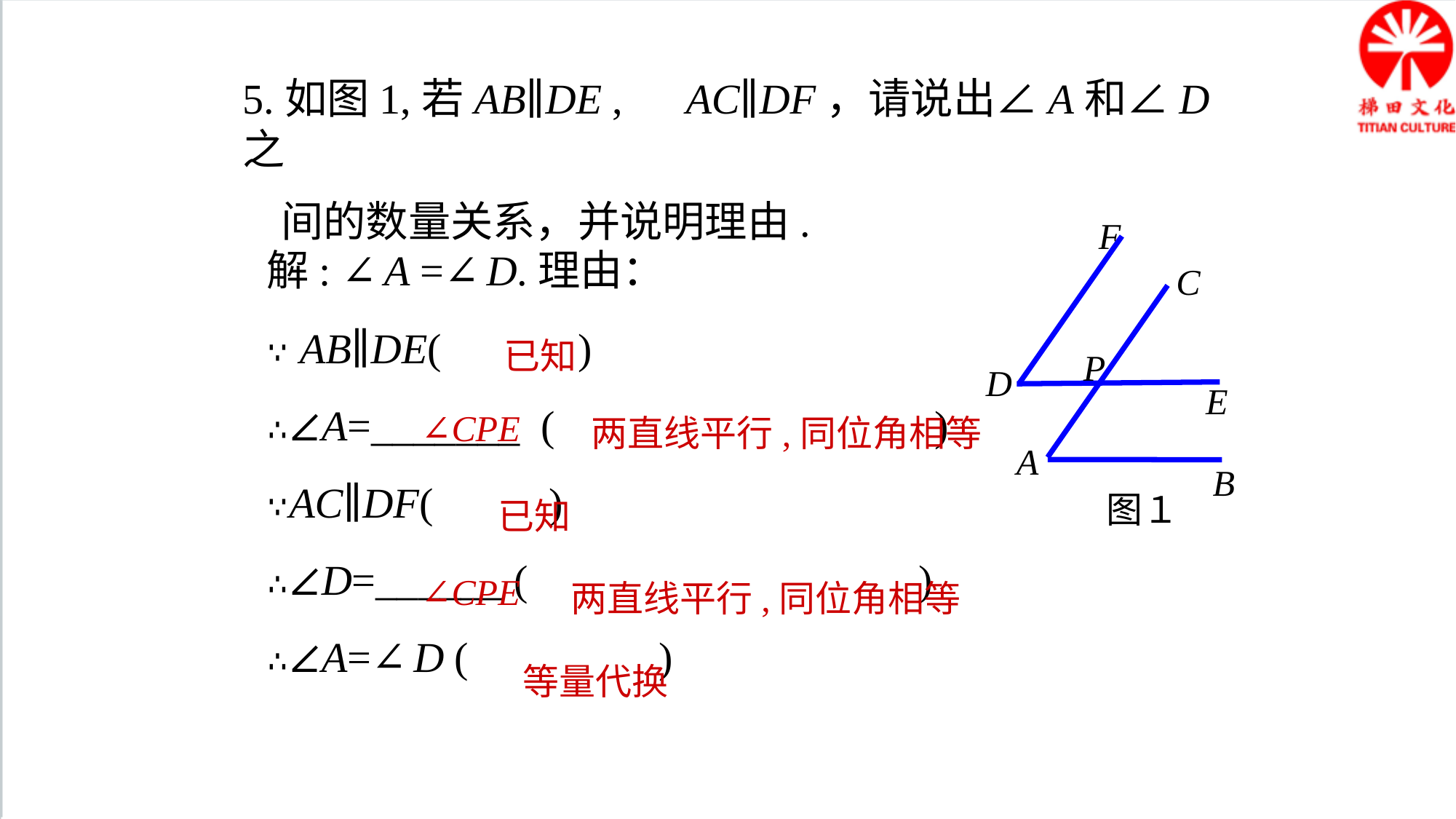

5.如图1,若AB∥DE ,　AC∥DF，请说出∠A和∠D之
   间的数量关系，并说明理由.
F

C

P
D
E
A
B

解: ∠A =∠D.理由：
∵ AB∥DE(       　)
∴∠A=_______  (                                    )
∵AC∥DF(           )
∴∠D=______ (                                     )
∴∠A=∠D (                  )
已知
∠CPE
两直线平行,同位角相等
     图１
已知
∠CPE
两直线平行,同位角相等
等量代换